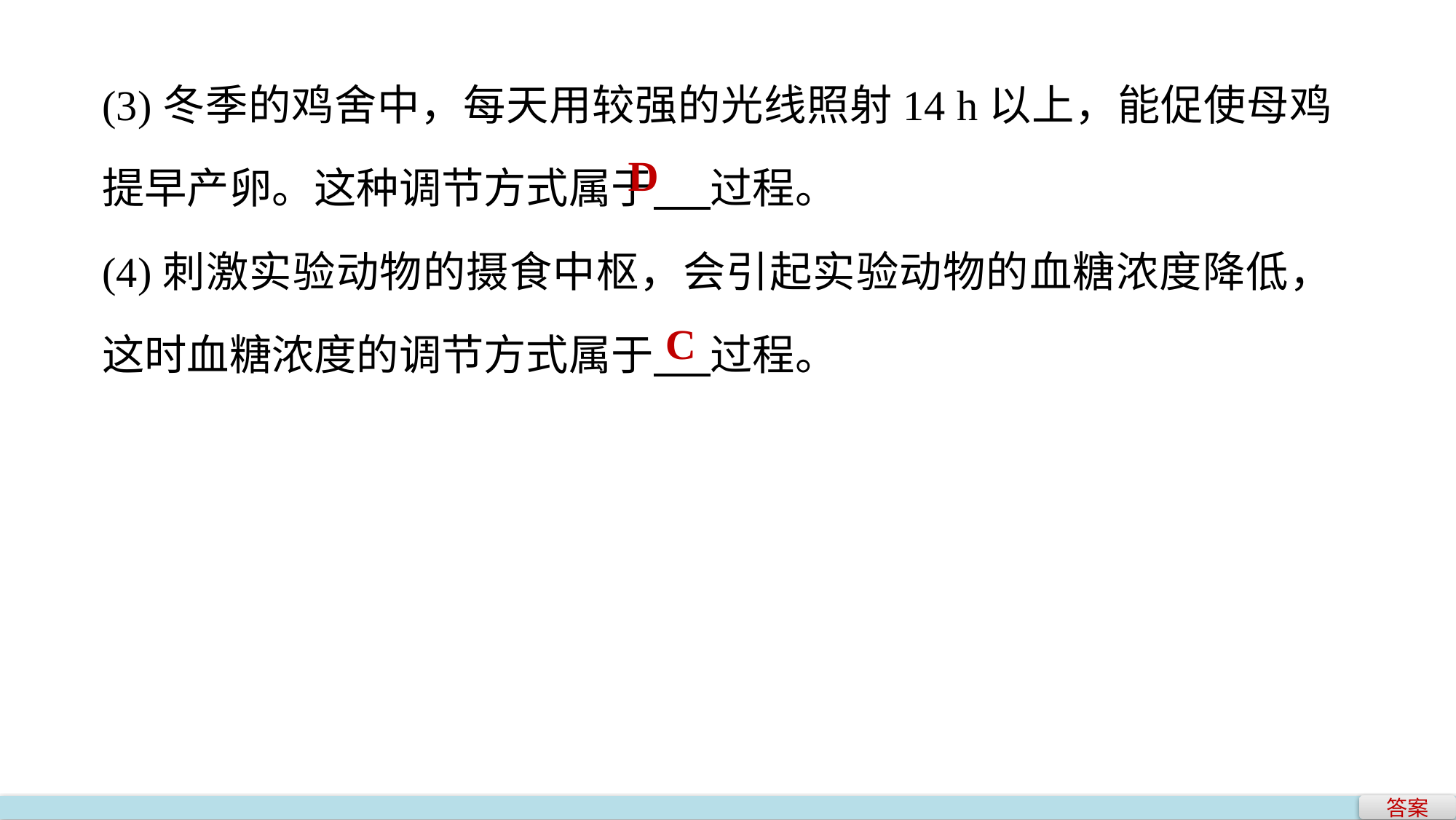

(3)冬季的鸡舍中，每天用较强的光线照射14 h以上，能促使母鸡提早产卵。这种调节方式属于      过程。
(4)刺激实验动物的摄食中枢，会引起实验动物的血糖浓度降低，这时血糖浓度的调节方式属于      过程。
D
C
答案